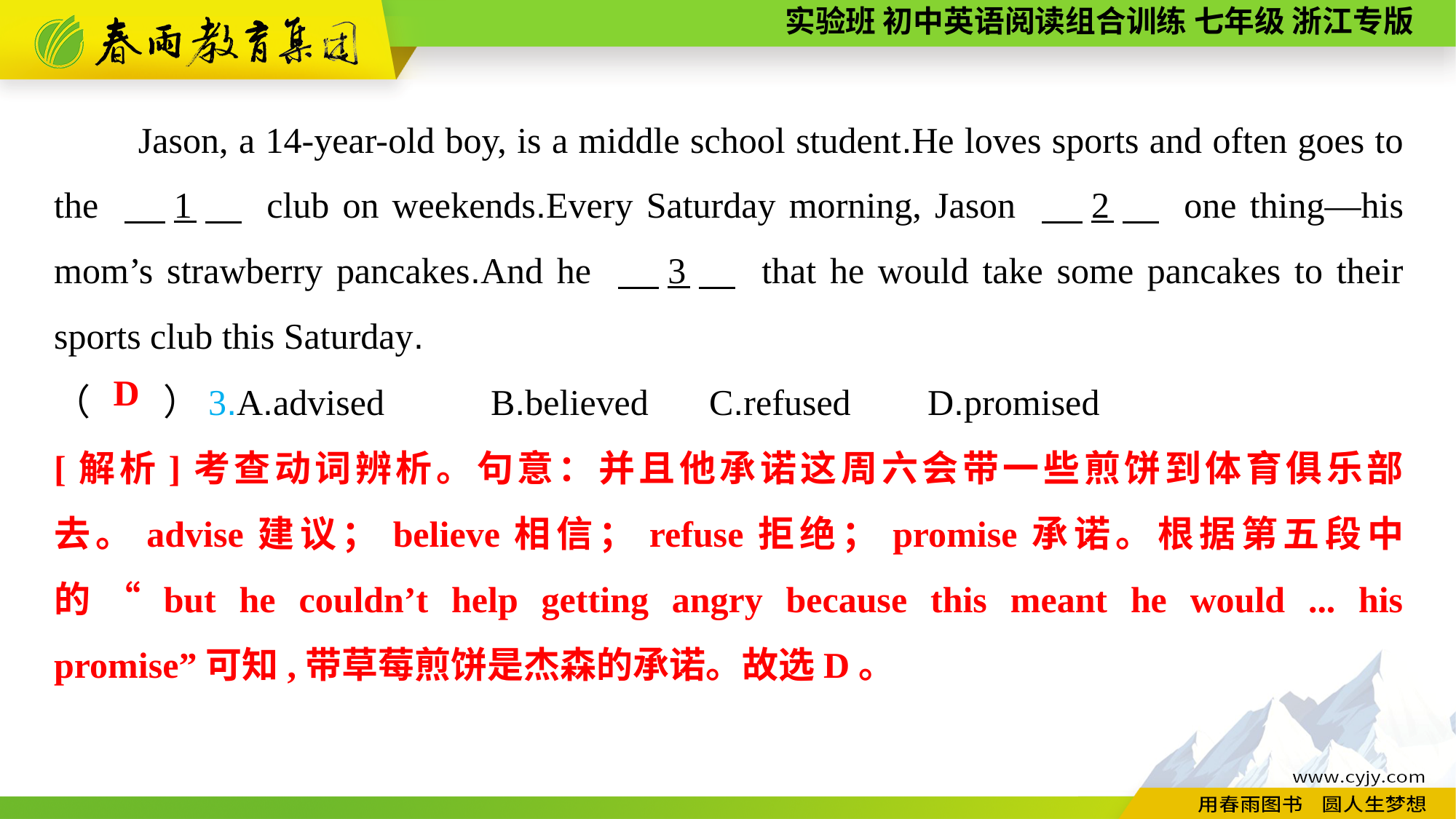

Jason, a 14-year-old boy, is a middle school student.He loves sports and often goes to the 　1　 club on weekends.Every Saturday morning, Jason 　2　 one thing—his mom’s strawberry pancakes.And he 　3　 that he would take some pancakes to their sports club this Saturday.
（　　）3.A.advised	B.believed	C.refused	D.promised
D
[解析]考查动词辨析。句意：并且他承诺这周六会带一些煎饼到体育俱乐部去。advise建议；believe相信；refuse拒绝；promise承诺。根据第五段中的“but he couldn’t help getting angry because this meant he would ... his promise”可知,带草莓煎饼是杰森的承诺。故选D。